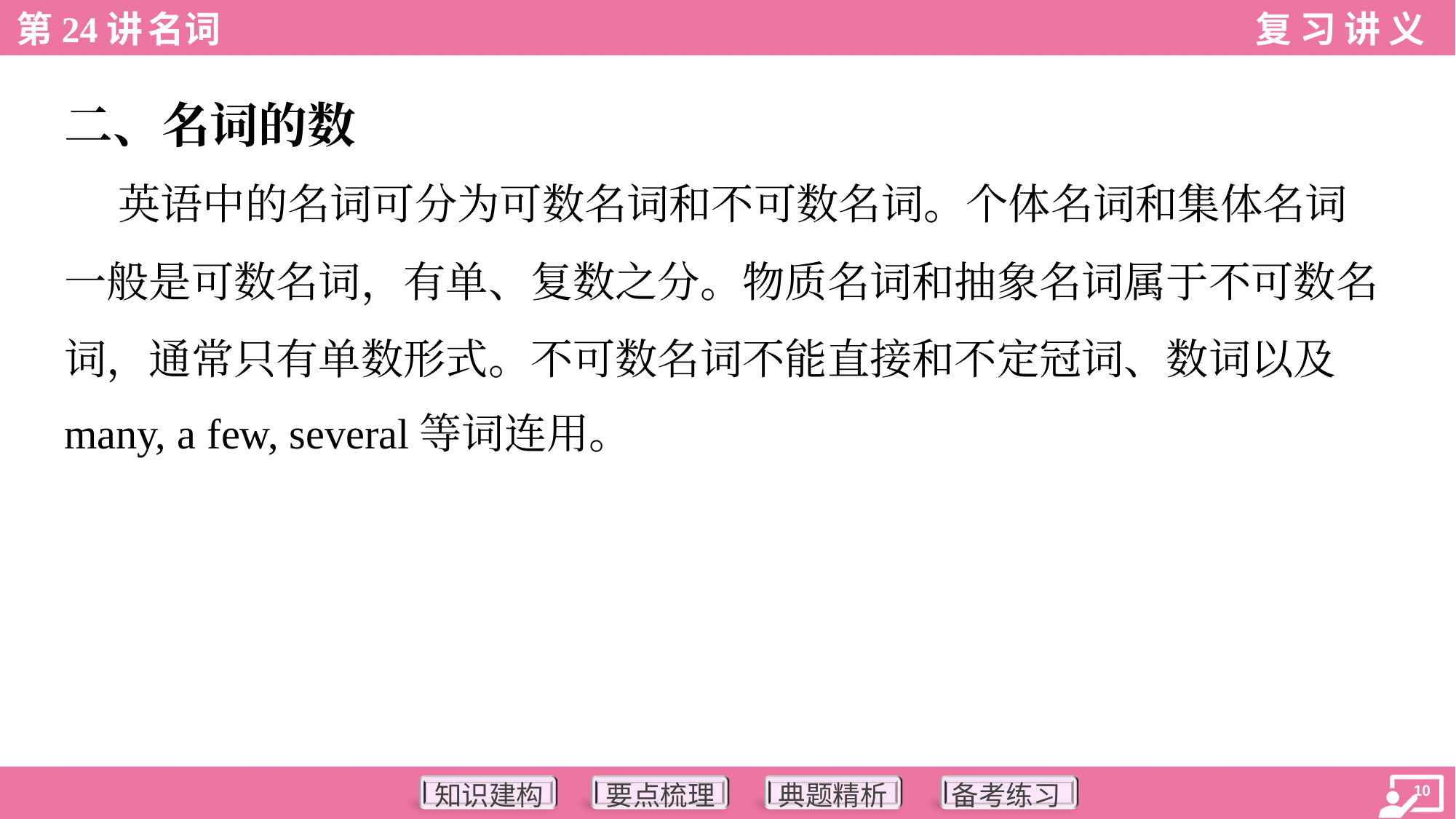

二、名词的数
    英语中的名词可分为可数名词和不可数名词。个体名词和集体名词
一般是可数名词，有单、复数之分。物质名词和抽象名词属于不可数名
词，通常只有单数形式。不可数名词不能直接和不定冠词、数词以及
many, a few, several等词连用。